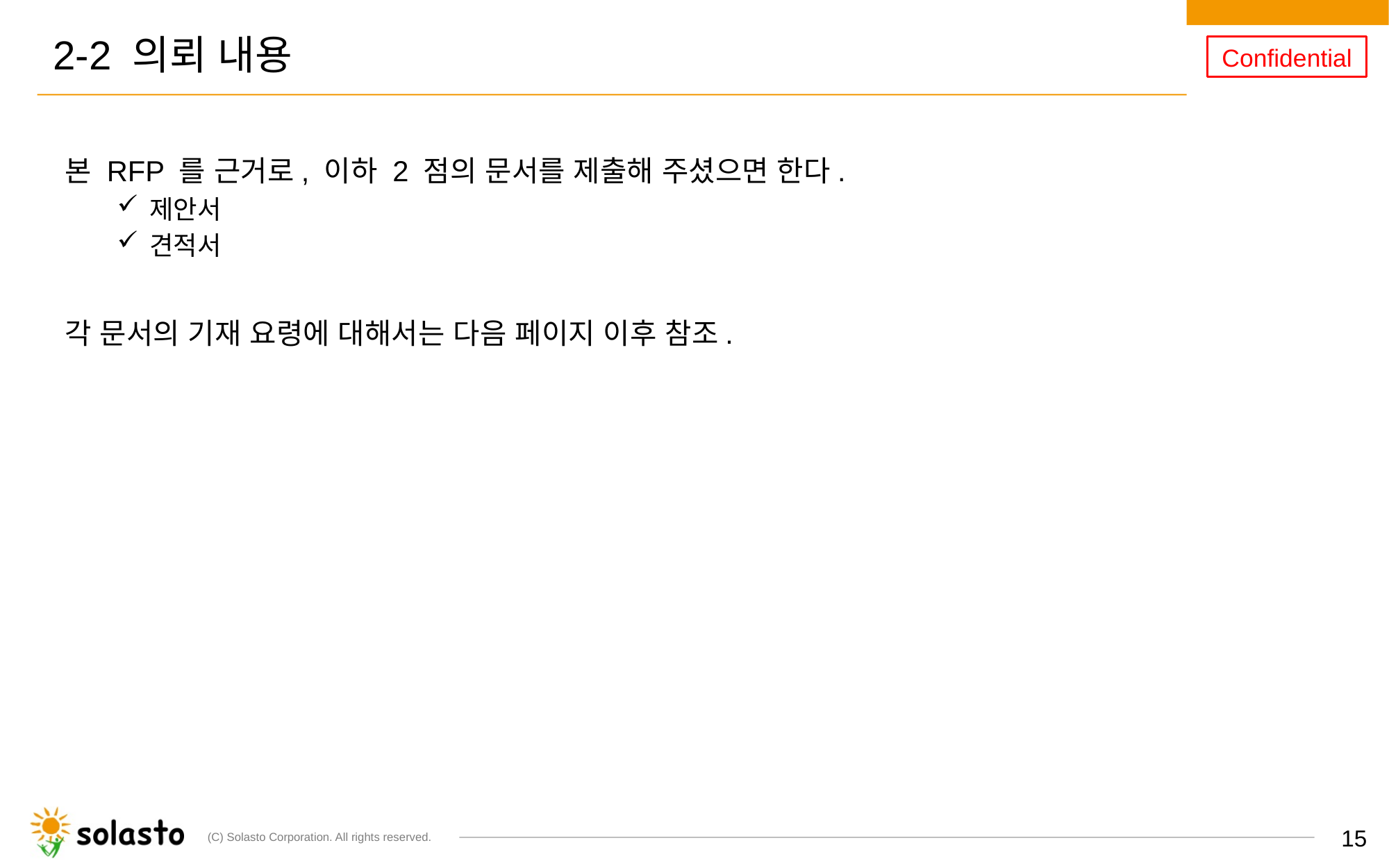

# 2-2 의뢰 내용
본 RFP 를 근거로, 이하 2 점의 문서를 제출해 주셨으면 한다.
제안서
견적서

각 문서의 기재 요령에 대해서는 다음 페이지 이후 참조.